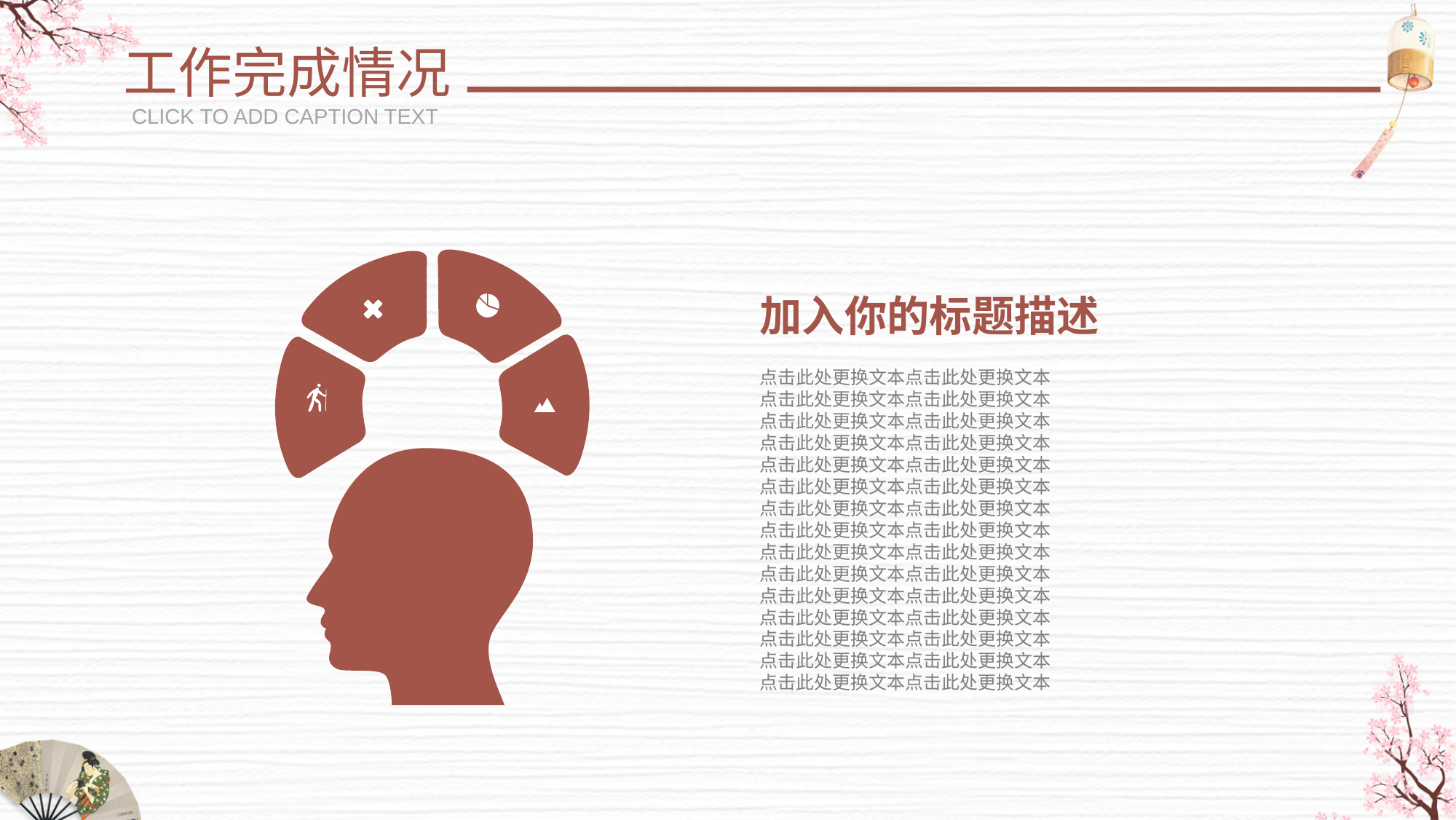

工作完成情况

CLICK TO ADD CAPTION TEXT

加入你的标题描述

点击此处更换文本点击此处更换文本
点击此处更换文本点击此处更换文本
点击此处更换文本点击此处更换文本
点击此处更换文本点击此处更换文本
点击此处更换文本点击此处更换文本
点击此处更换文本点击此处更换文本
点击此处更换文本点击此处更换文本
点击此处更换文本点击此处更换文本
点击此处更换文本点击此处更换文本
点击此处更换文本点击此处更换文本
点击此处更换文本点击此处更换文本
点击此处更换文本点击此处更换文本
点击此处更换文本点击此处更换文本
点击此处更换文本点击此处更换文本
点击此处更换文本点击此处更换文本